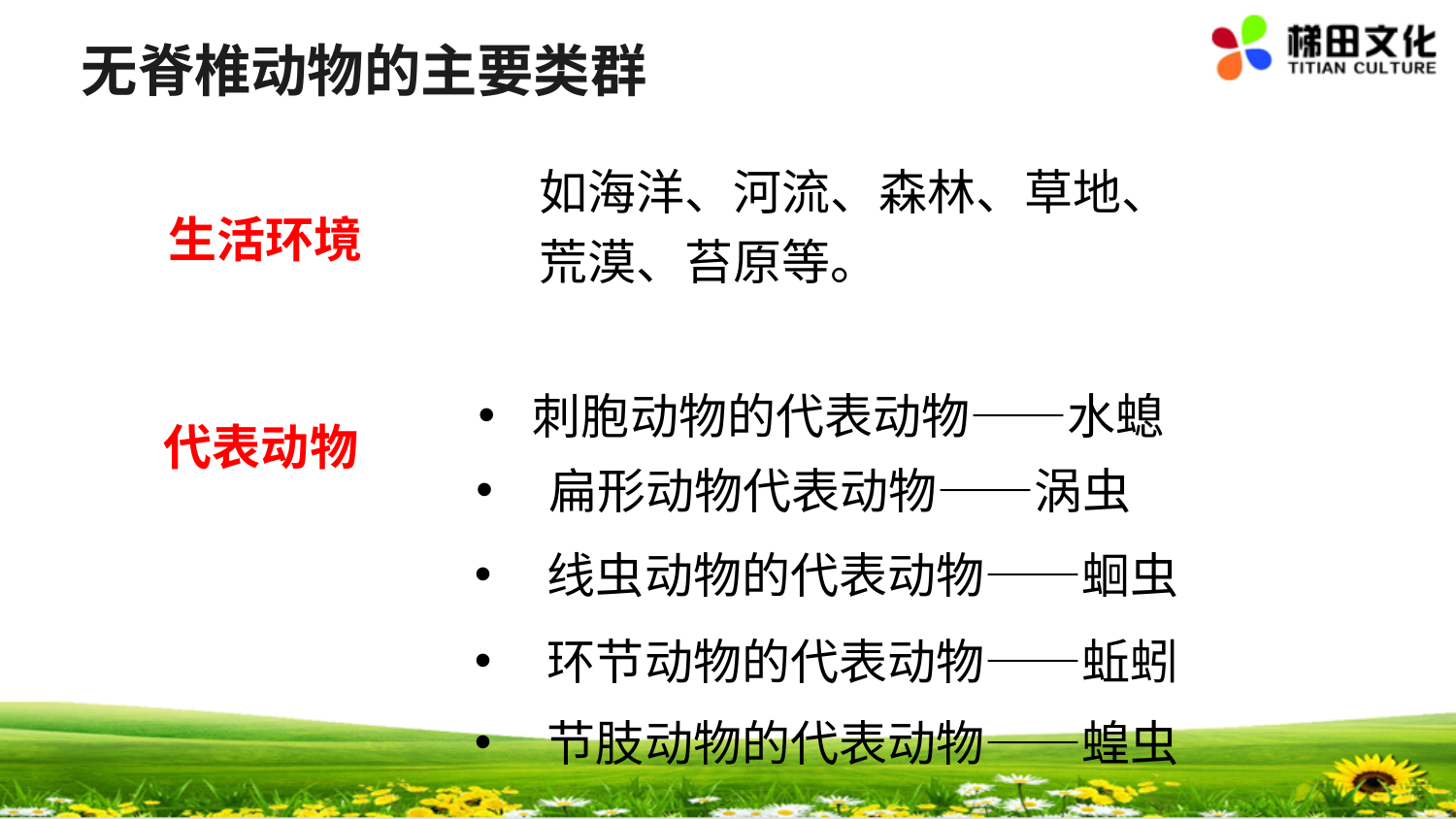

无脊椎动物的主要类群
#
如海洋、河流、森林、草地、荒漠、苔原等。
生活环境
刺胞动物的代表动物——水螅
代表动物
扁形动物代表动物——涡虫
线虫动物的代表动物——蛔虫
环节动物的代表动物——蚯蚓
节肢动物的代表动物——蝗虫